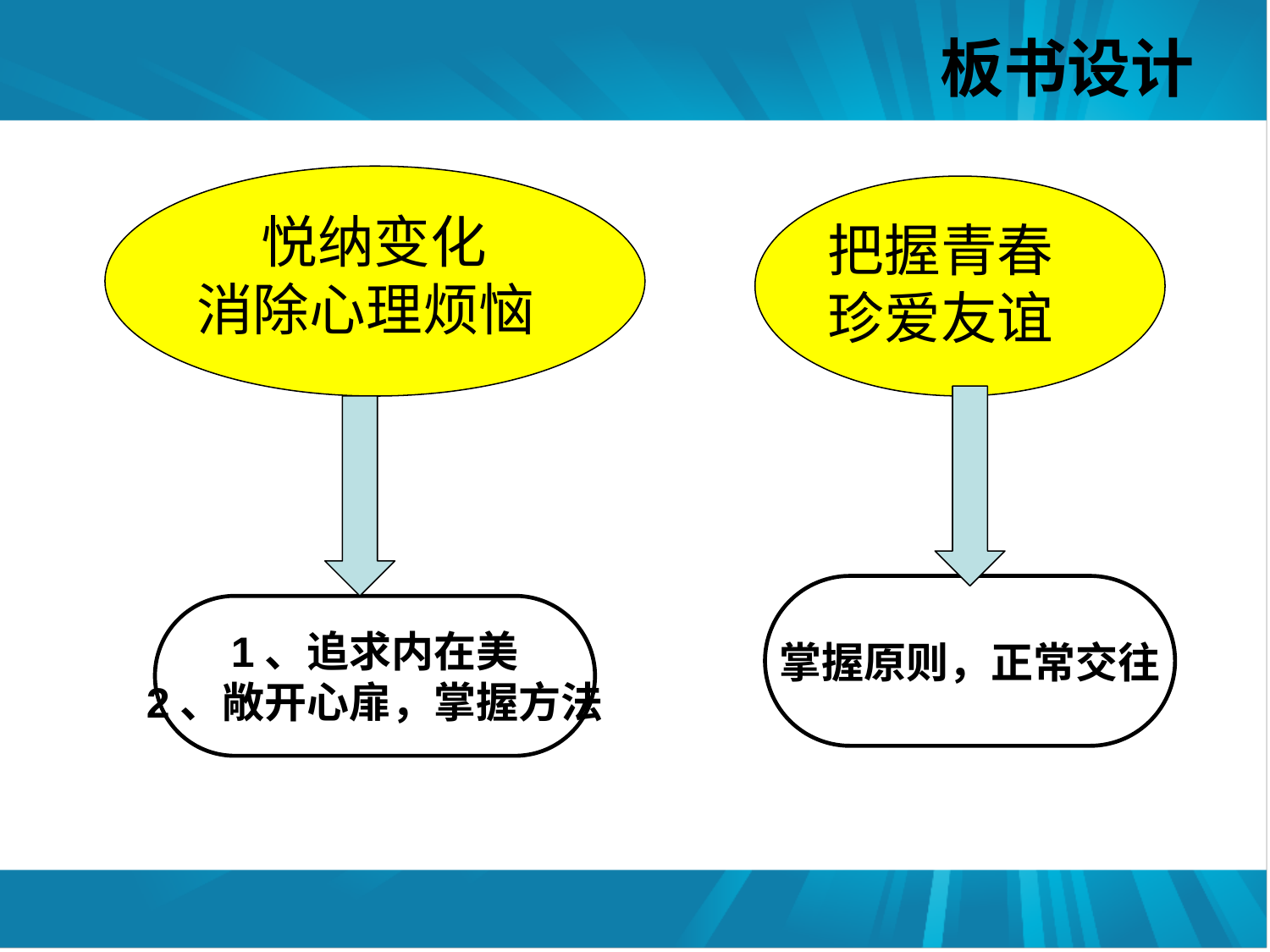

# 板书设计

    悦纳变化
消除心理烦恼
把握青春
珍爱友谊

掌握原则，正常交往
1、追求内在美
2、敞开心扉，掌握方法